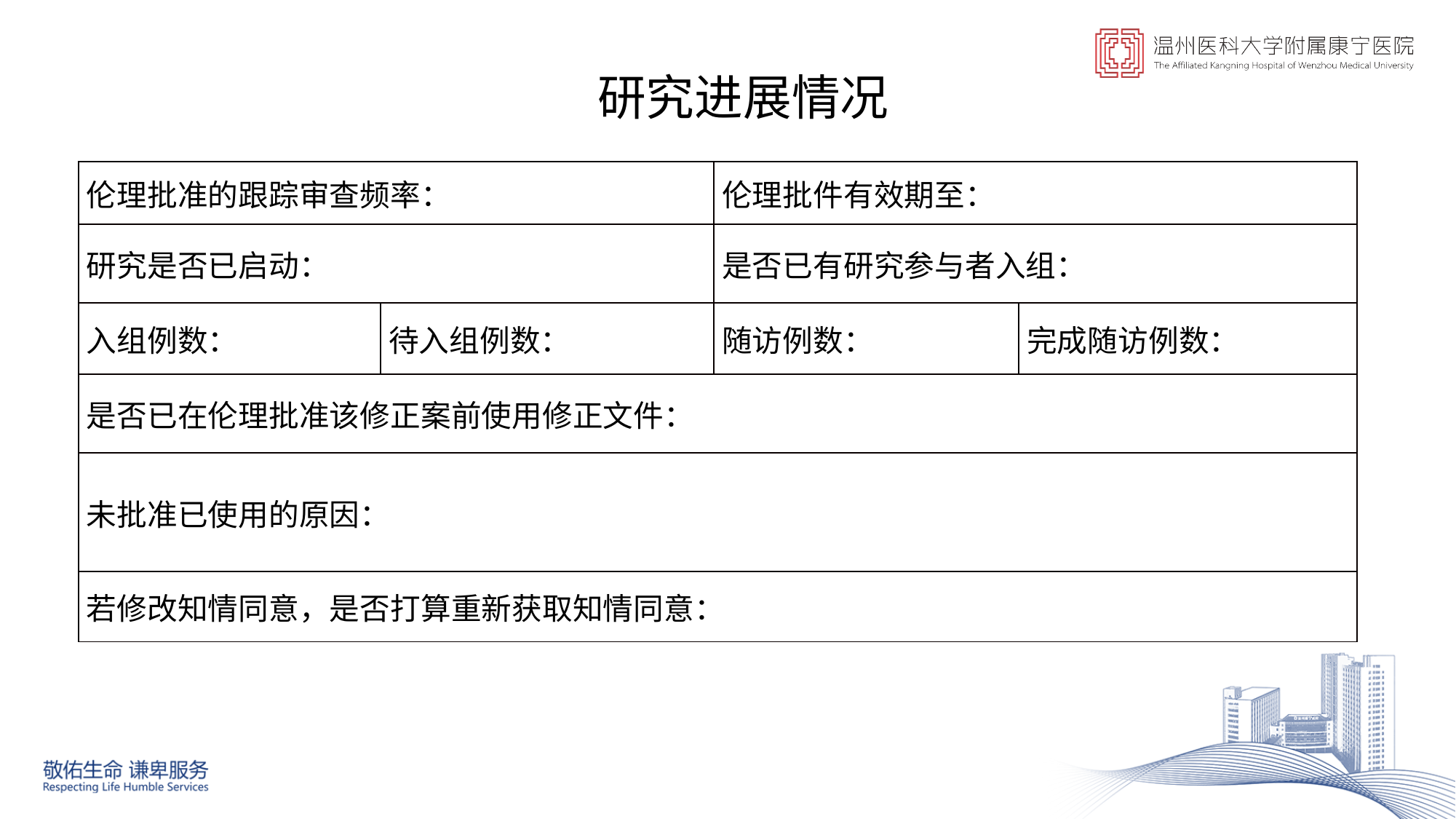

研究进展情况
| 伦理批准的跟踪审查频率： |  | 伦理批件有效期至： |  |
| --- | --- | --- | --- |
| 研究是否已启动： |  | 是否已有研究参与者入组： |  |
| 入组例数： | 待入组例数： | 随访例数： | 完成随访例数： |
| 是否已在伦理批准该修正案前使用修正文件： |  |  |  |
| 未批准已使用的原因： |  |  |  |
| 若修改知情同意，是否打算重新获取知情同意： |  |  |  |